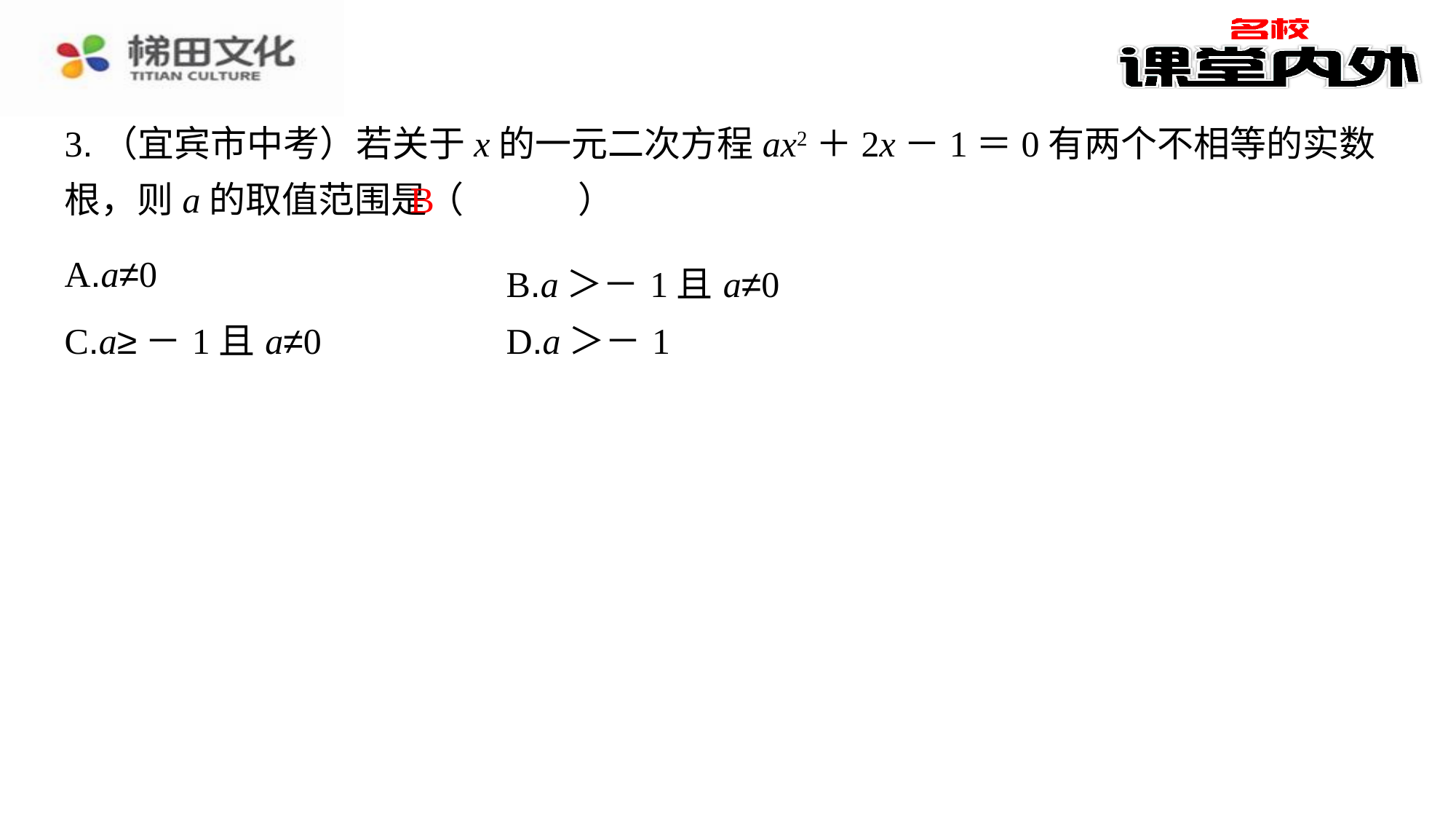

3.（宜宾市中考）若关于x的一元二次方程ax2＋2x－1＝0有两个不相等的实数根，则a的取值范围是（　B　）
B
| A.a≠0 | B.a＞－1且a≠0 |
| --- | --- |
| C.a≥－1且a≠0 | D.a＞－1 |